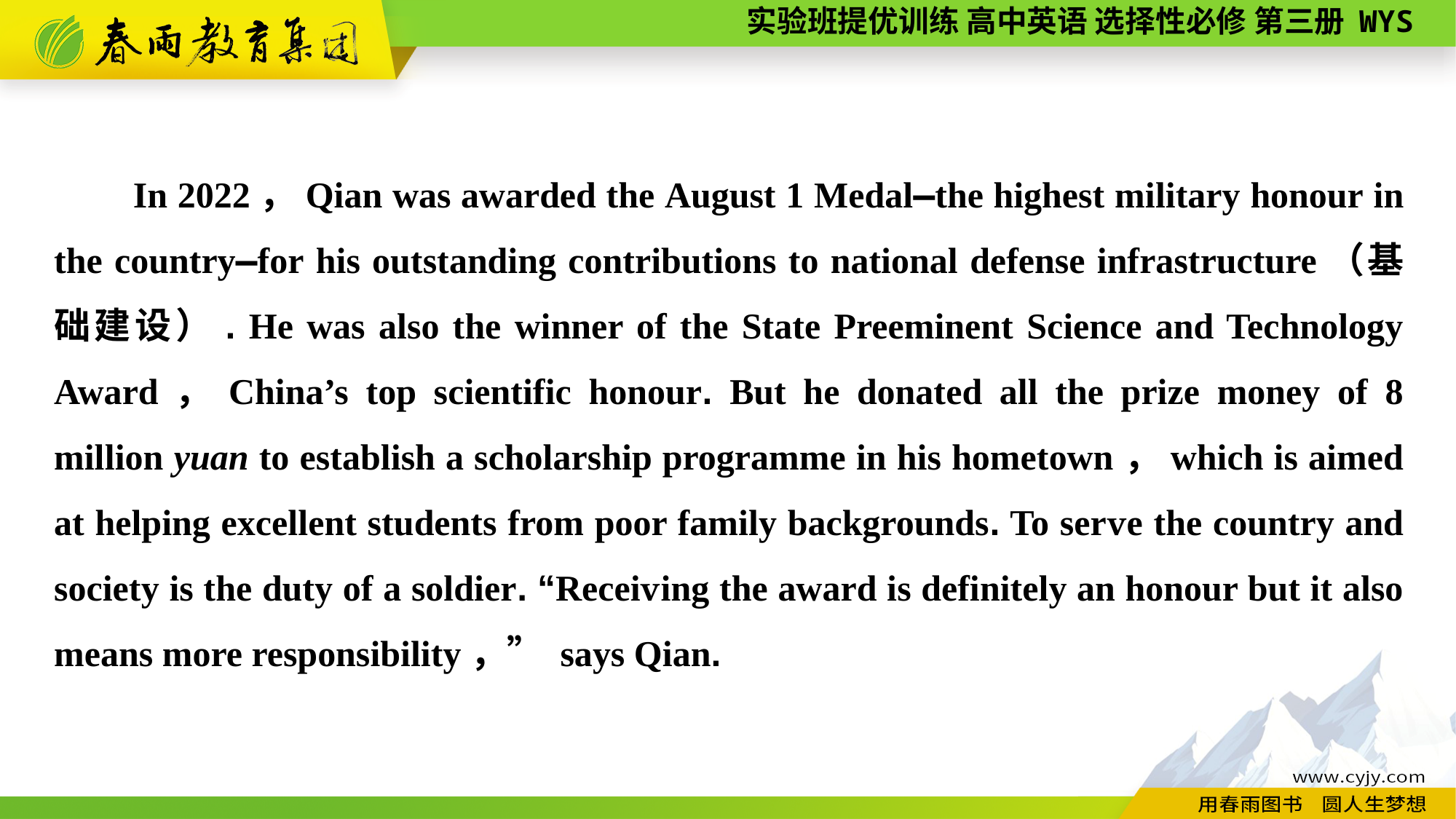

In 2022，Qian was awarded the August 1 Medal—the highest military honour in the country—for his outstanding contributions to national defense infrastructure（基础建设）. He was also the winner of the State Preeminent Science and Technology Award，China’s top scientific honour. But he donated all the prize money of 8 million yuan to establish a scholarship programme in his hometown，which is aimed at helping excellent students from poor family backgrounds. To serve the country and society is the duty of a soldier. “Receiving the award is definitely an honour but it also means more responsibility，” says Qian.